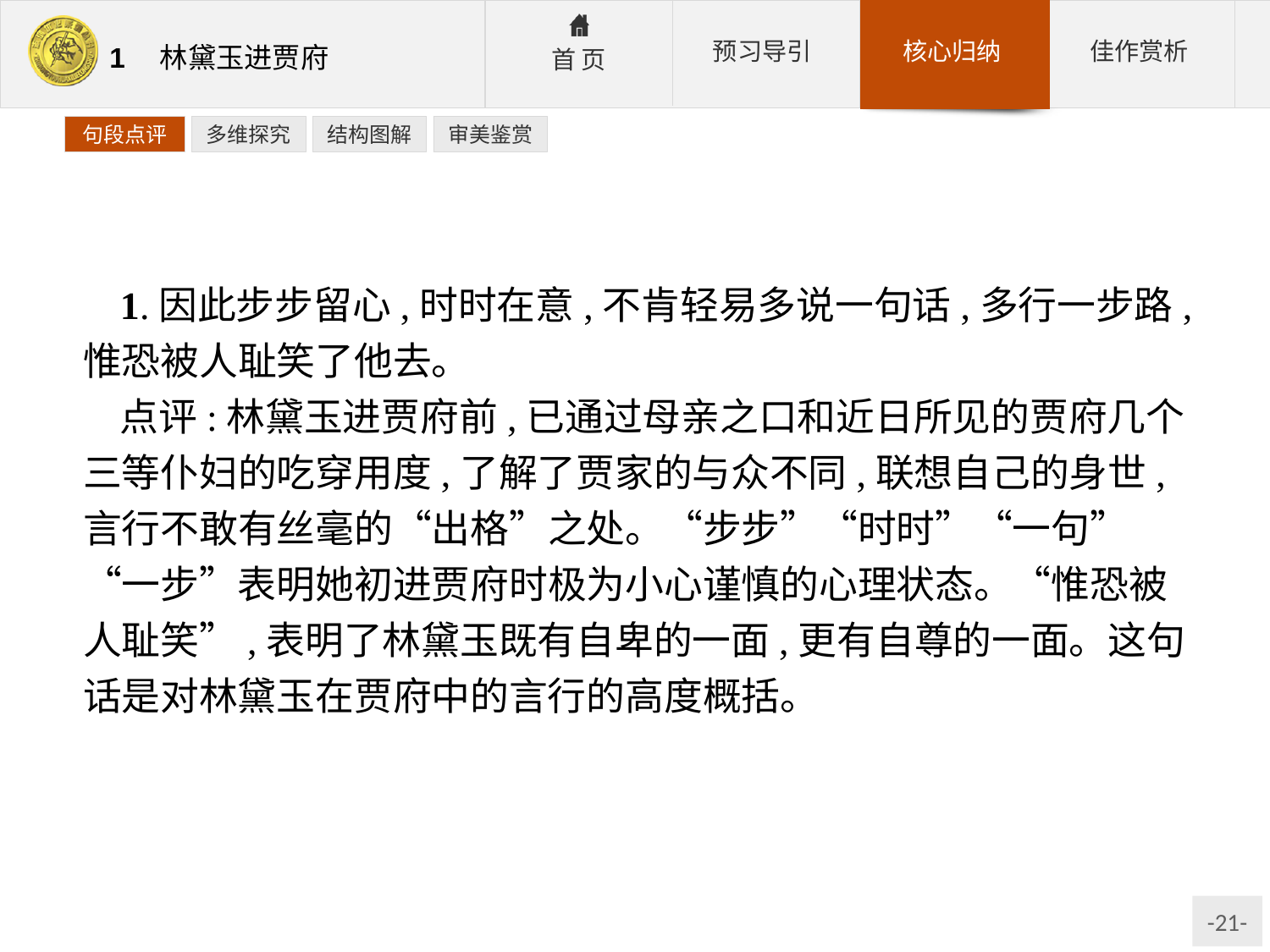

句段点评
多维探究
结构图解
审美鉴赏
1.因此步步留心,时时在意,不肯轻易多说一句话,多行一步路,惟恐被人耻笑了他去。
点评:林黛玉进贾府前,已通过母亲之口和近日所见的贾府几个三等仆妇的吃穿用度,了解了贾家的与众不同,联想自己的身世,言行不敢有丝毫的“出格”之处。“步步”“时时”“一句”“一步”表明她初进贾府时极为小心谨慎的心理状态。“惟恐被人耻笑”,表明了林黛玉既有自卑的一面,更有自尊的一面。这句话是对林黛玉在贾府中的言行的高度概括。